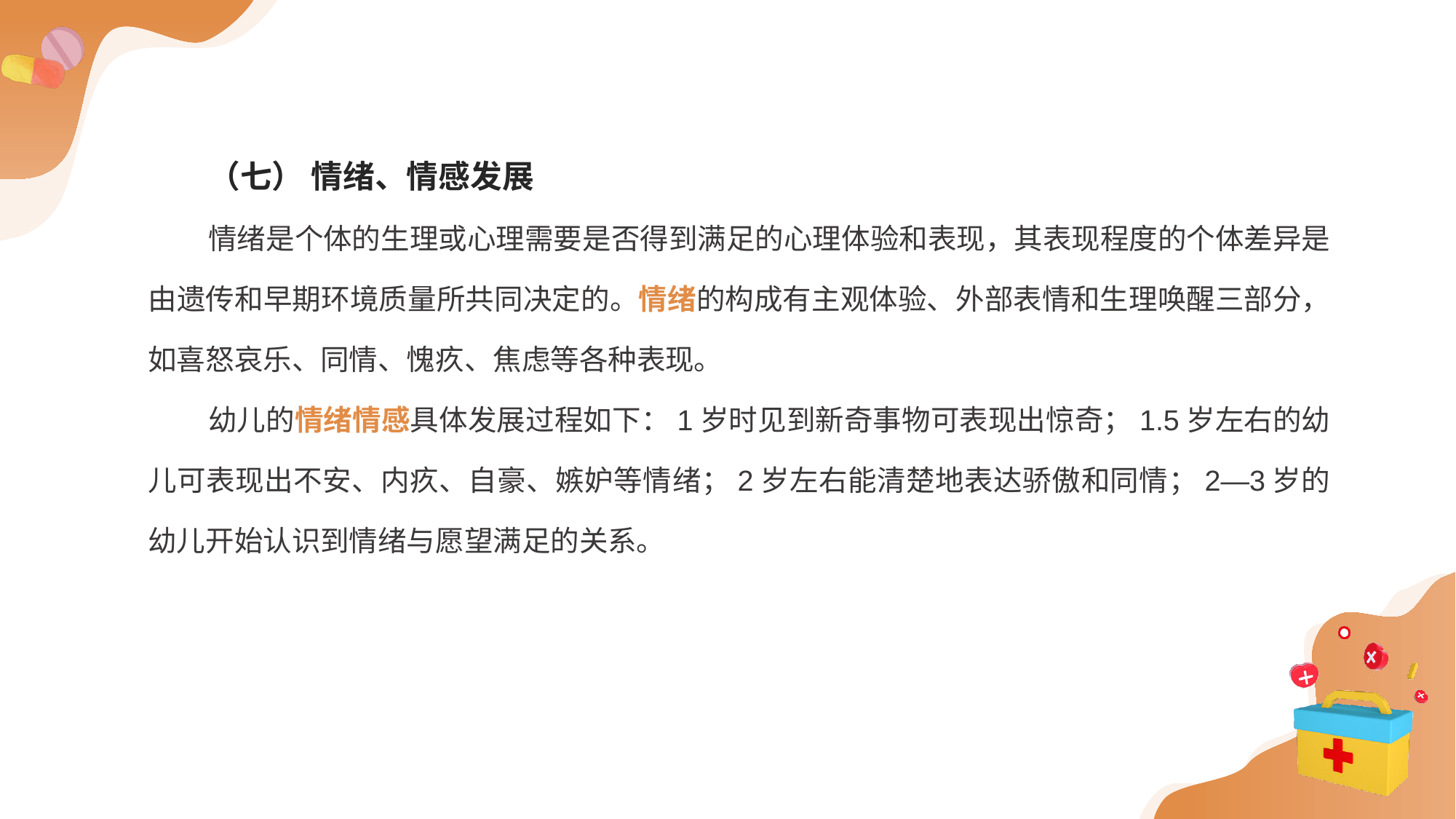

（七） 情绪、情感发展
情绪是个体的生理或心理需要是否得到满足的心理体验和表现，其表现程度的个体差异是由遗传和早期环境质量所共同决定的。情绪的构成有主观体验、外部表情和生理唤醒三部分，如喜怒哀乐、同情、愧疚、焦虑等各种表现。
幼儿的情绪情感具体发展过程如下：1岁时见到新奇事物可表现出惊奇；1.5岁左右的幼儿可表现出不安、内疚、自豪、嫉妒等情绪；2岁左右能清楚地表达骄傲和同情；2—3岁的幼儿开始认识到情绪与愿望满足的关系。